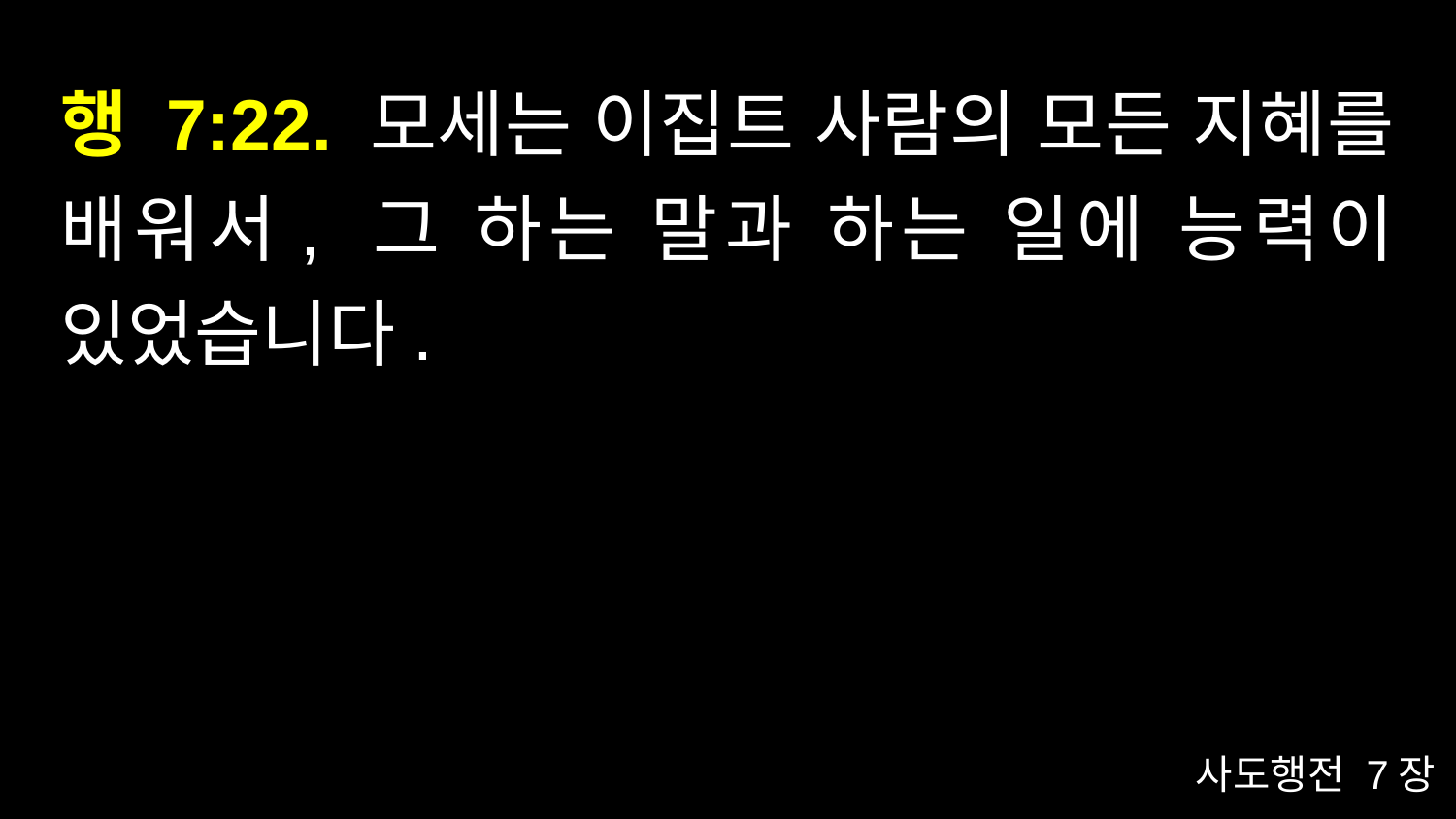

# 행 7:22. 모세는 이집트 사람의 모든 지혜를 배워서, 그 하는 말과 하는 일에 능력이 있었습니다.
사도행전 7장